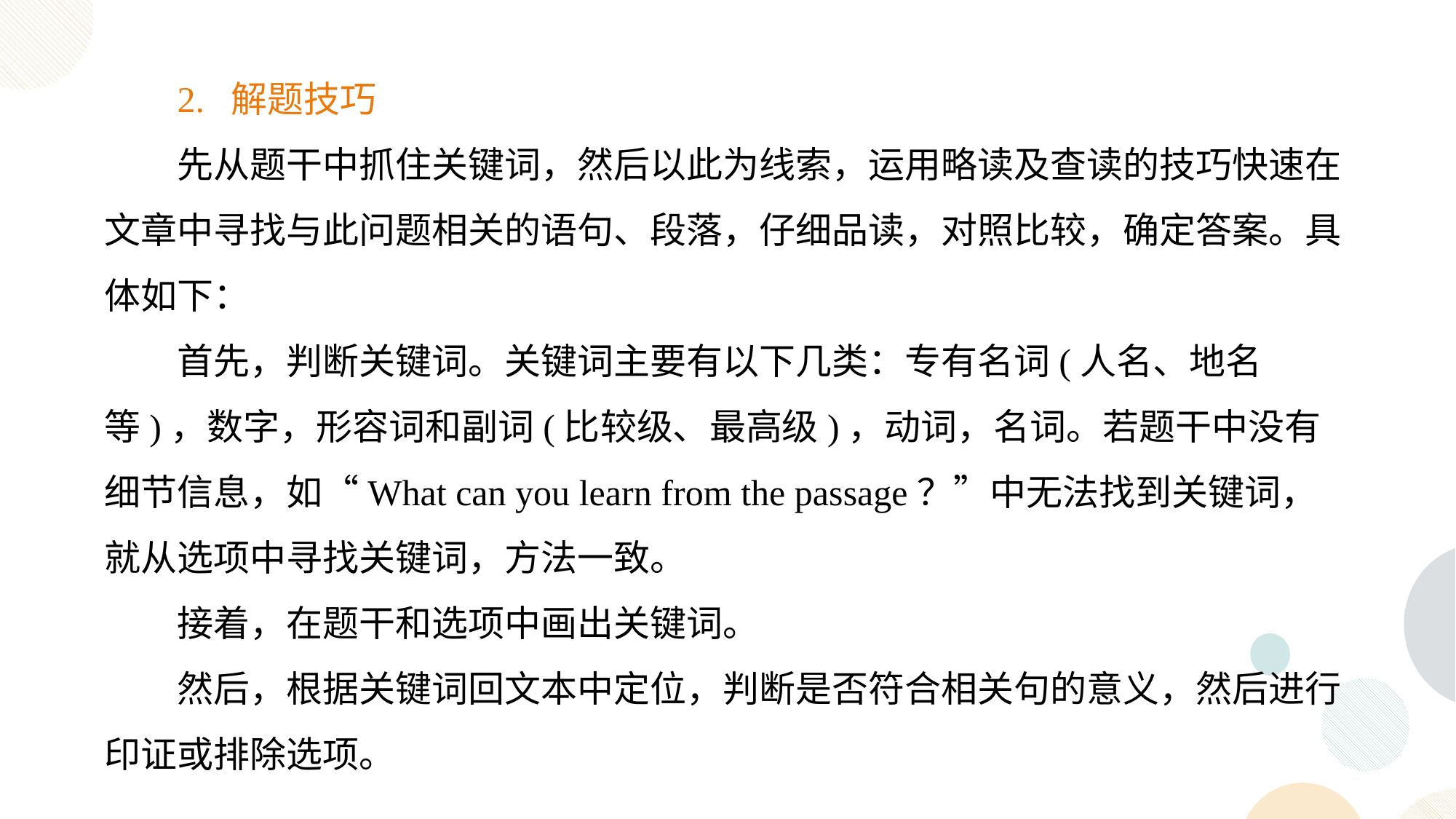

2.  解题技巧
先从题干中抓住关键词，然后以此为线索，运用略读及查读的技巧快速在文章中寻找与此问题相关的语句、段落，仔细品读，对照比较，确定答案。具体如下：
首先，判断关键词。关键词主要有以下几类：专有名词(人名、地名等)，数字，形容词和副词(比较级、最高级)，动词，名词。若题干中没有细节信息，如“What can you learn from the passage？”中无法找到关键词，就从选项中寻找关键词，方法一致。
接着，在题干和选项中画出关键词。
然后，根据关键词回文本中定位，判断是否符合相关句的意义，然后进行印证或排除选项。